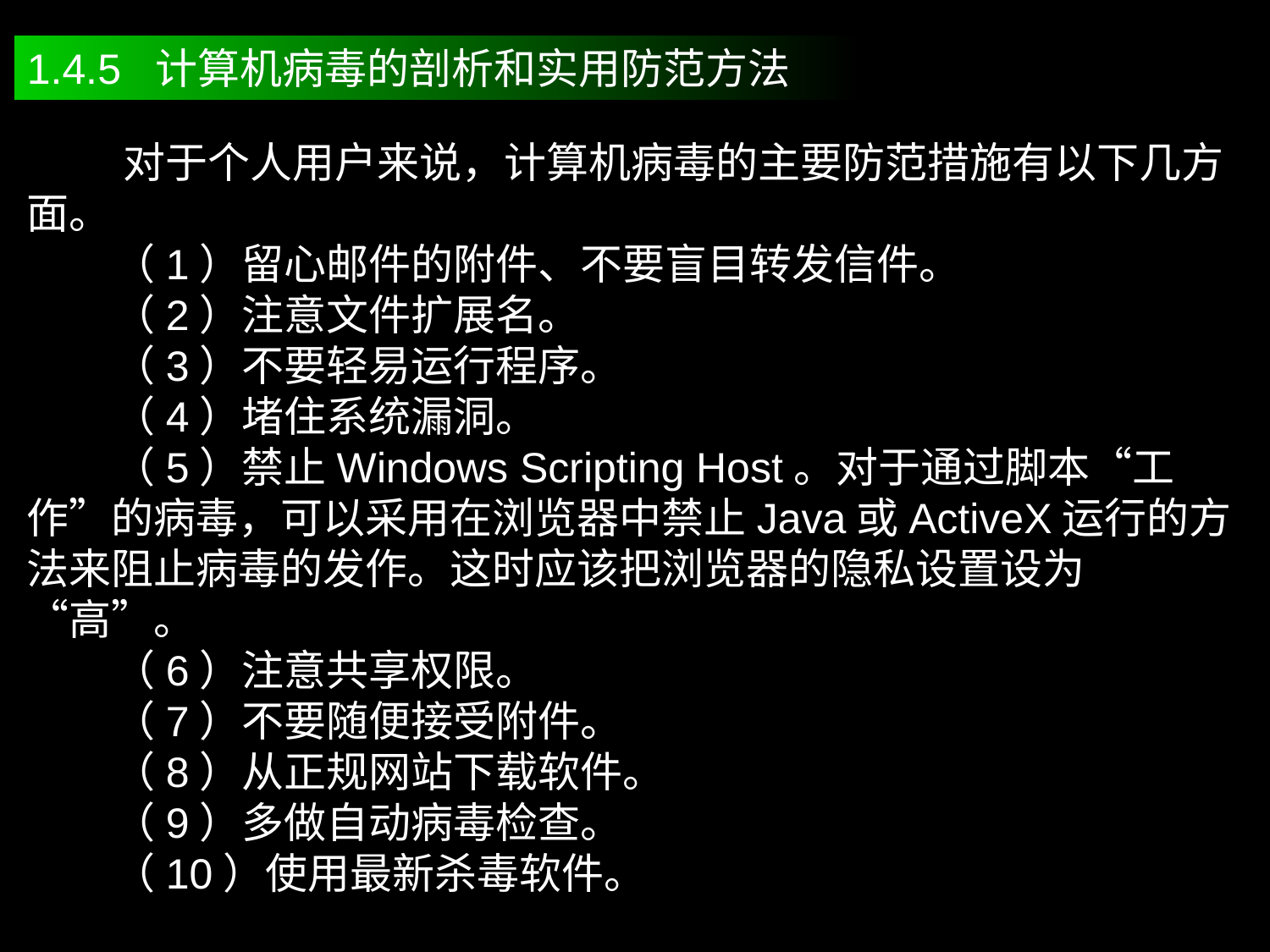

1.4.5  计算机病毒的剖析和实用防范方法
         对于个人用户来说，计算机病毒的主要防范措施有以下几方面。
        （1）留心邮件的附件、不要盲目转发信件。
        （2）注意文件扩展名。
        （3）不要轻易运行程序。
        （4）堵住系统漏洞。
        （5）禁止Windows Scripting Host。对于通过脚本“工作”的病毒，可以采用在浏览器中禁止Java或ActiveX运行的方法来阻止病毒的发作。这时应该把浏览器的隐私设置设为“高”。
        （6）注意共享权限。
        （7）不要随便接受附件。
        （8）从正规网站下载软件。
        （9）多做自动病毒检查。
        （10）使用最新杀毒软件。